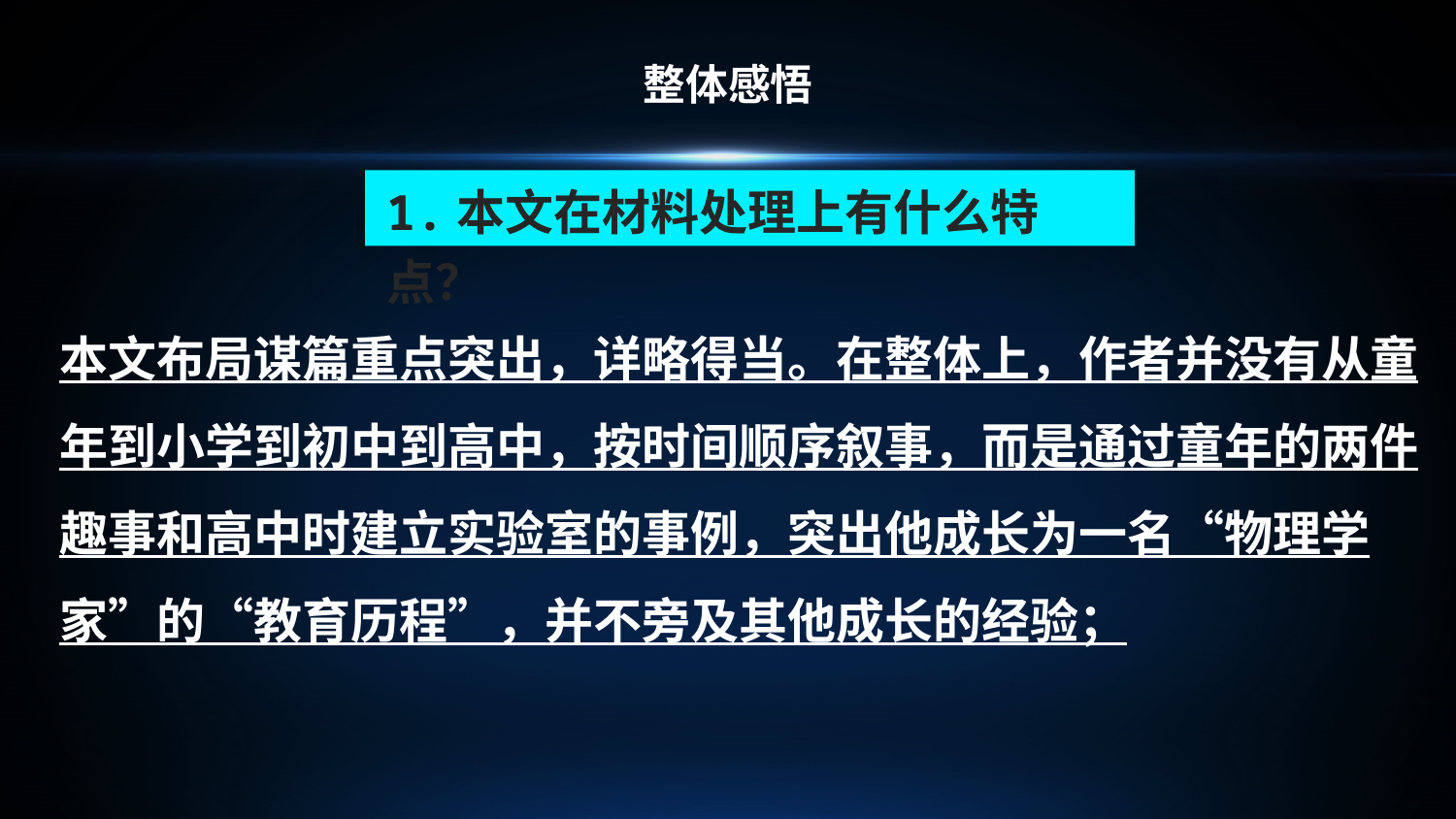

整体感悟
1.本文在材料处理上有什么特点？

本文布局谋篇重点突出，详略得当。在整体上，作者并没有从童年到小学到初中到高中，按时间顺序叙事，而是通过童年的两件趣事和高中时建立实验室的事例，突出他成长为一名“物理学家”的“教育历程”，并不旁及其他成长的经验；